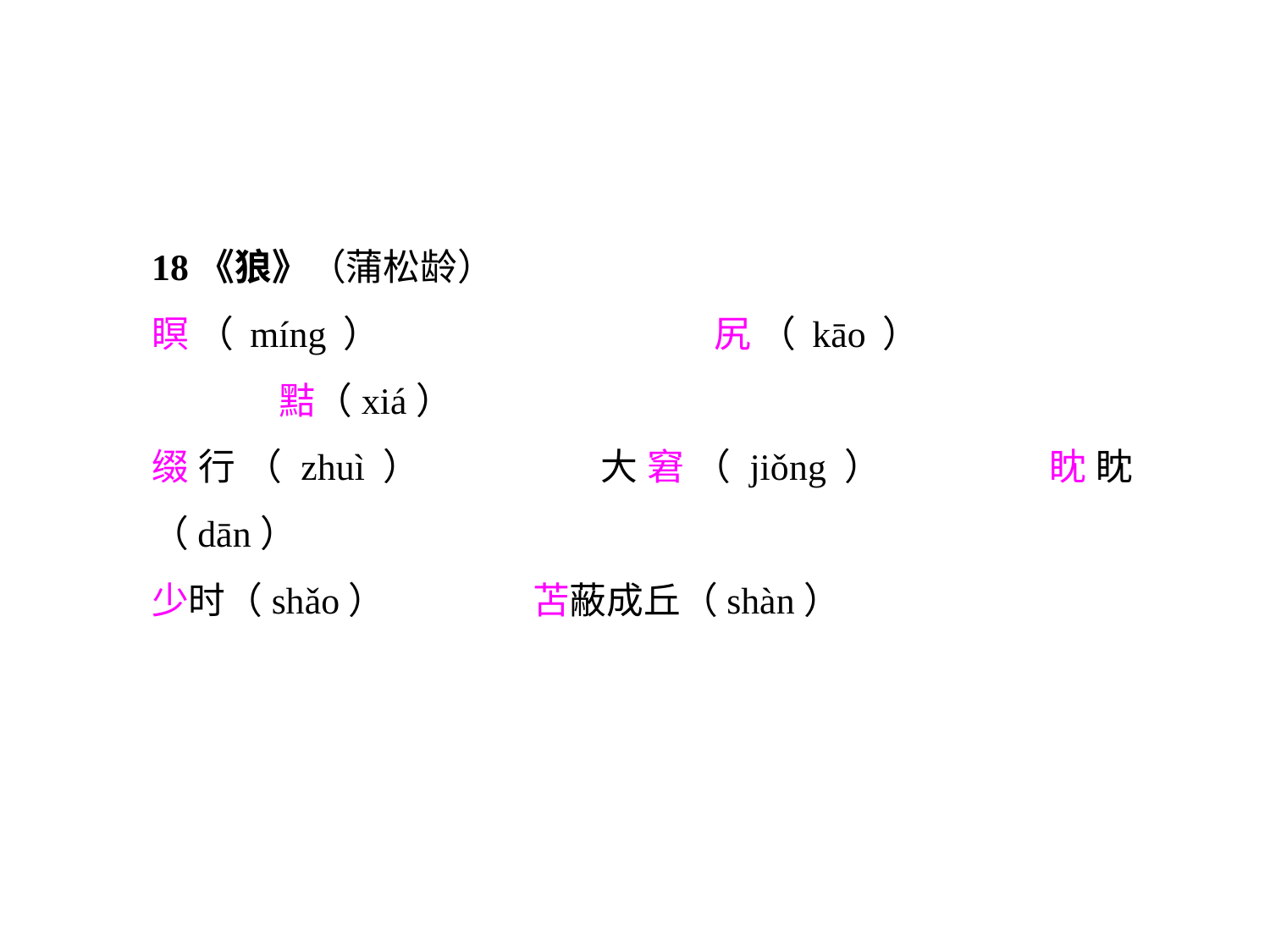

18《狼》（蒲松龄）
瞑（míng）			尻（kāo）			黠（xiá）
缀行（zhuì）		大窘（jiǒng）		眈眈（dān）
少时（shǎo）		苫蔽成丘（shàn）